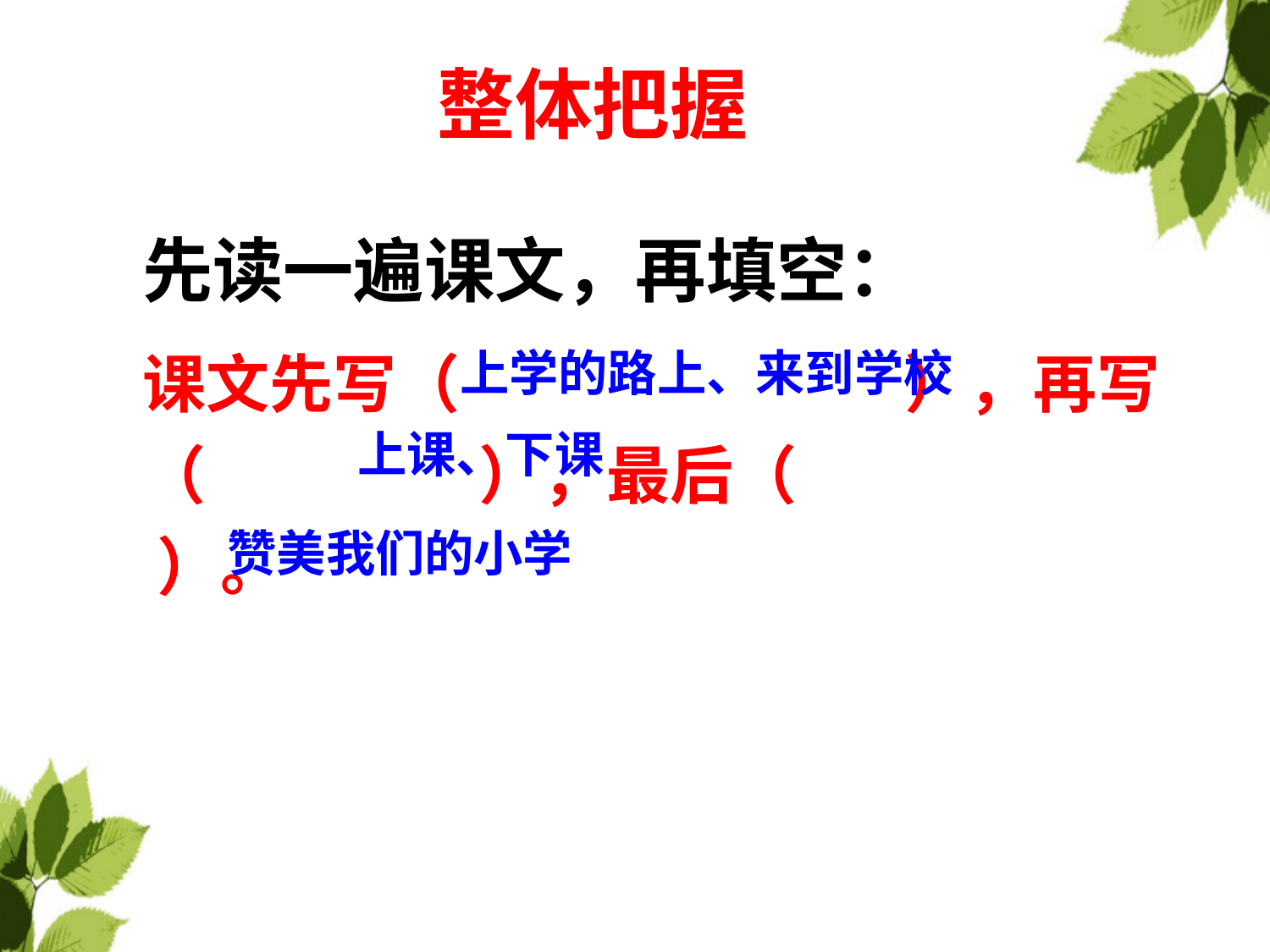

整体把握
先读一遍课文，再填空：
课文先写（                               ），再写（                   ），最后（                      ）。
上学的路上、来到学校
上课、下课
赞美我们的小学